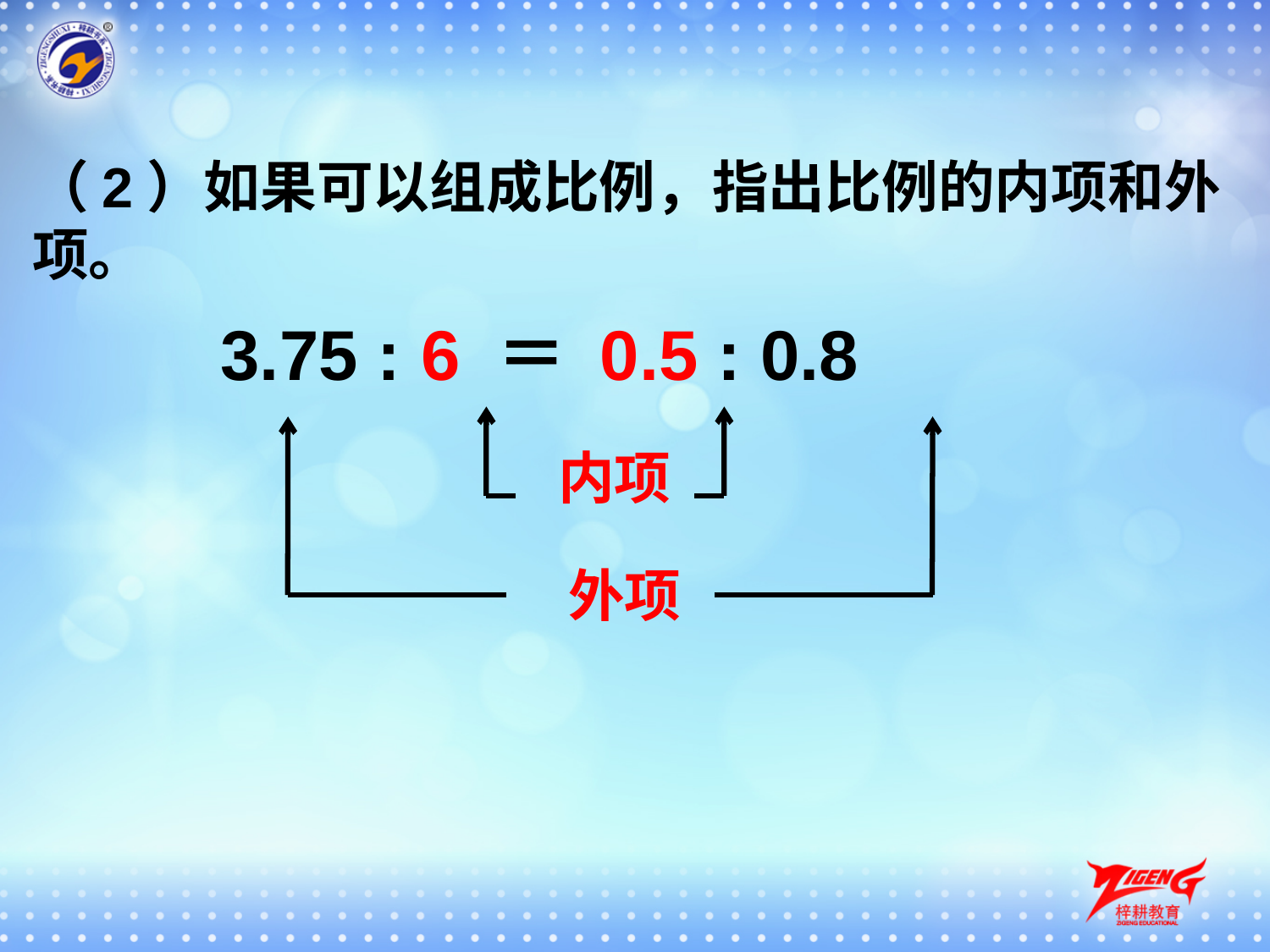

（2）如果可以组成比例，指出比例的内项和外项。

3.75 : 6 ＝ 0.5 : 0.8
内项
外项